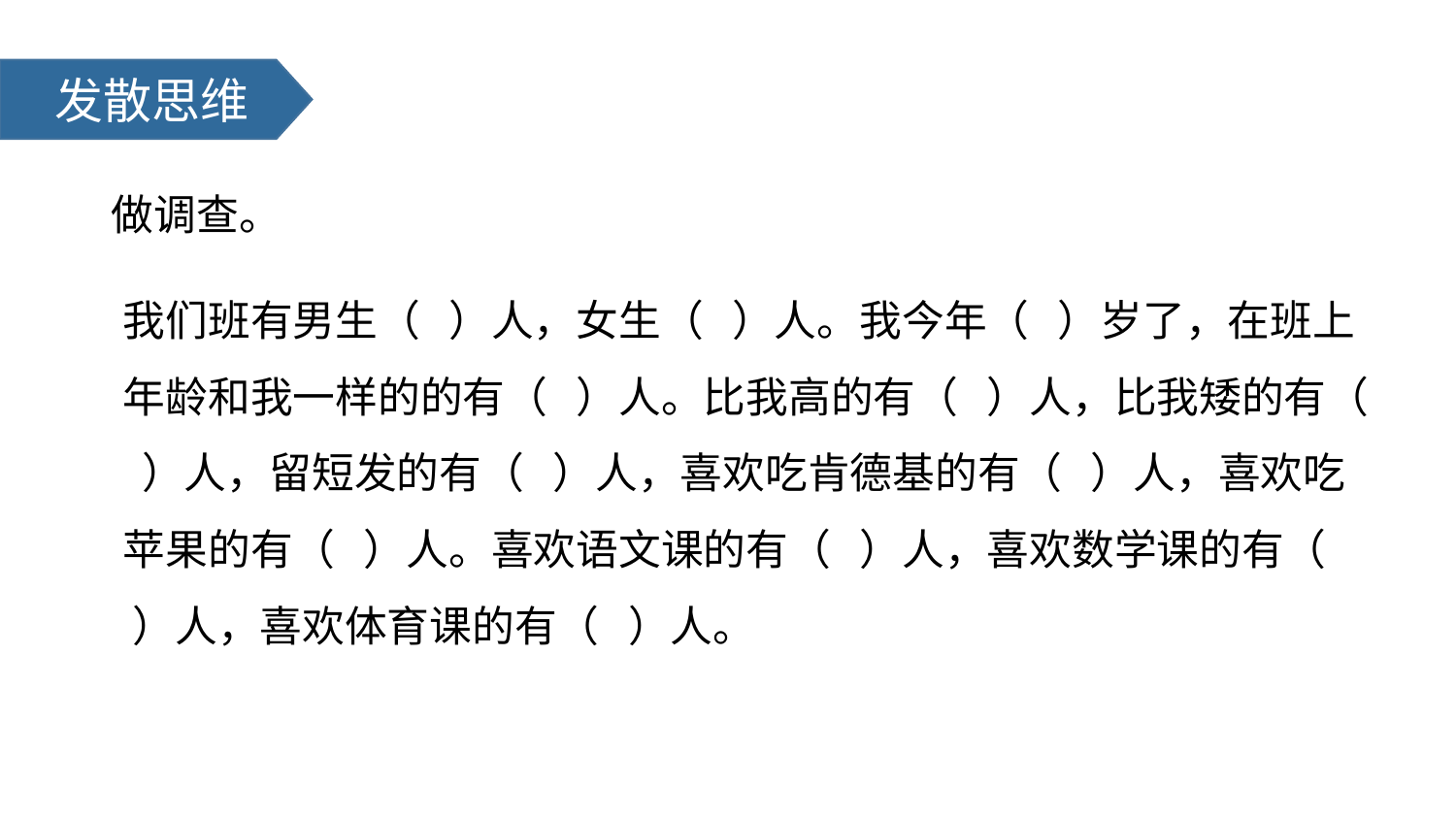

发散思维
做调查。
我们班有男生（   ）人，女生（   ）人。我今年（   ）岁了，在班上年龄和我一样的的有（   ）人。比我高的有（   ）人，比我矮的有（   ）人，留短发的有（   ）人，喜欢吃肯德基的有（   ）人，喜欢吃苹果的有（   ）人。喜欢语文课的有（   ）人，喜欢数学课的有（   ）人，喜欢体育课的有（   ）人。